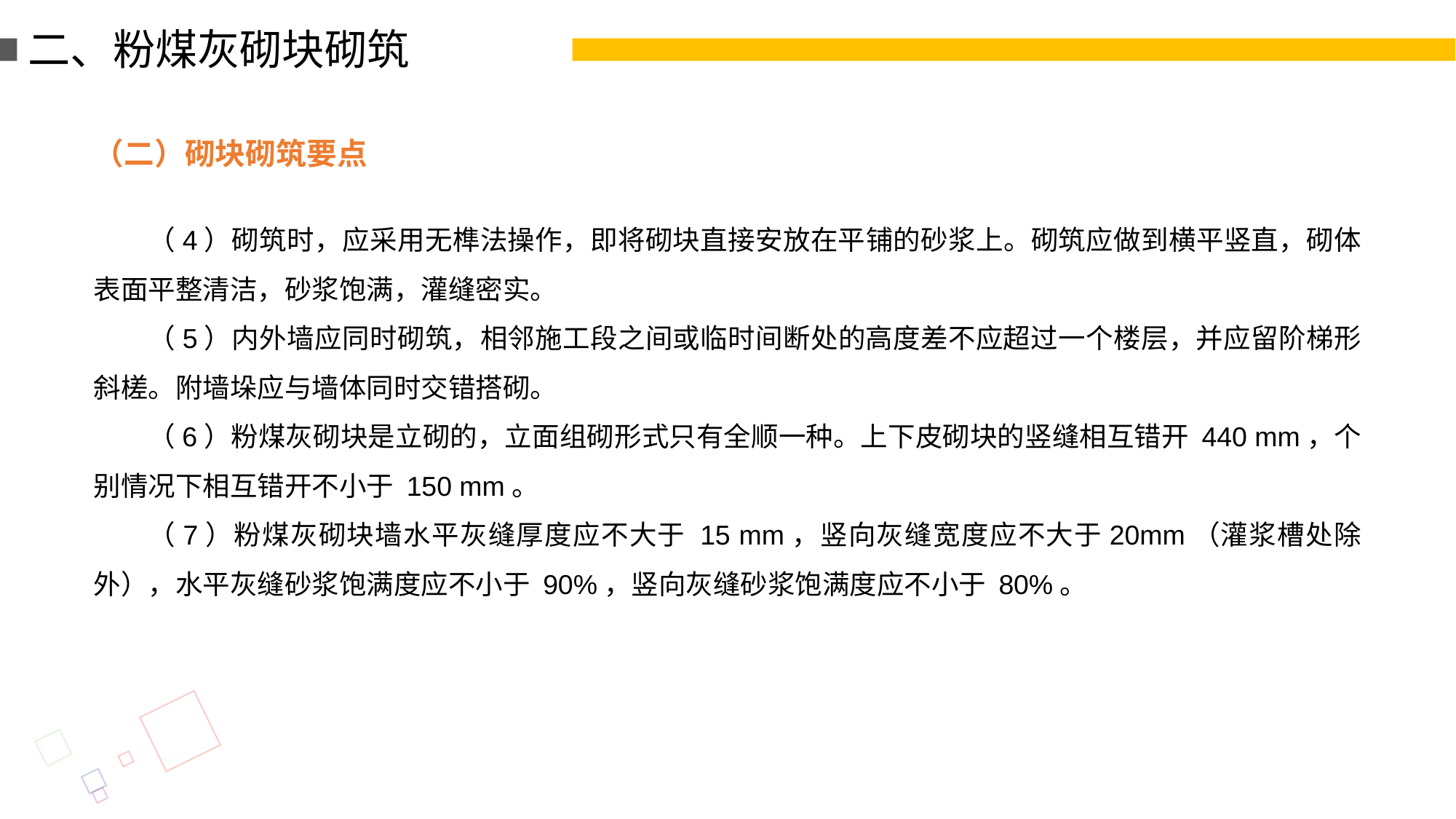

二、粉煤灰砌块砌筑
（二）砌块砌筑要点
（4）砌筑时，应采用无榫法操作，即将砌块直接安放在平铺的砂浆上。砌筑应做到横平竖直，砌体表面平整清洁，砂浆饱满，灌缝密实。
（5）内外墙应同时砌筑，相邻施工段之间或临时间断处的高度差不应超过一个楼层，并应留阶梯形斜槎。附墙垛应与墙体同时交错搭砌。
（6）粉煤灰砌块是立砌的，立面组砌形式只有全顺一种。上下皮砌块的竖缝相互错开 440 mm，个别情况下相互错开不小于 150 mm。
（7）粉煤灰砌块墙水平灰缝厚度应不大于 15 mm，竖向灰缝宽度应不大于20mm（灌浆槽处除外），水平灰缝砂浆饱满度应不小于 90%，竖向灰缝砂浆饱满度应不小于 80%。